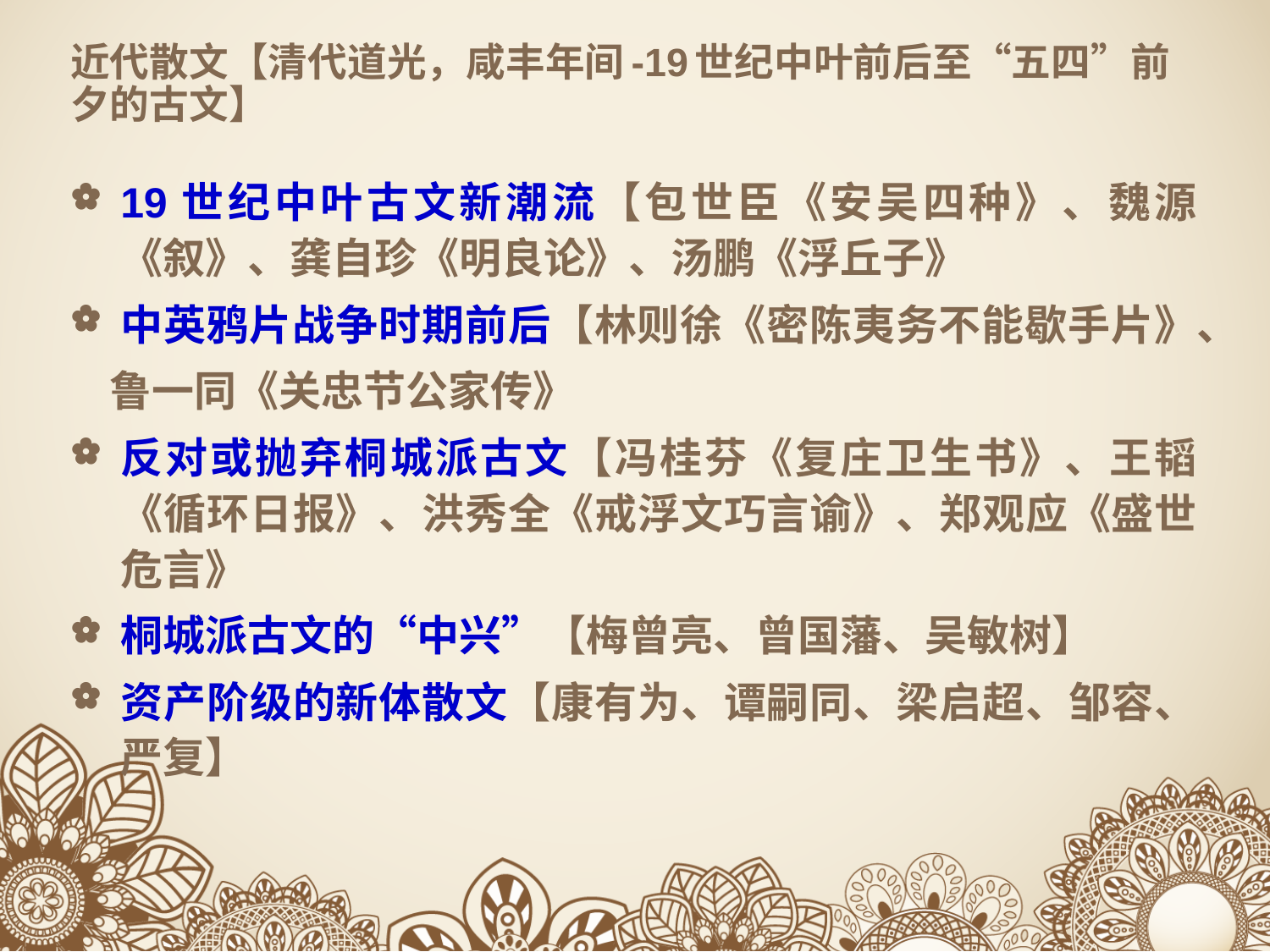

# 近代散文【清代道光，咸丰年间-19世纪中叶前后至“五四”前夕的古文】
19世纪中叶古文新潮流【包世臣《安吴四种》、魏源《叙》、龚自珍《明良论》、汤鹏《浮丘子》
中英鸦片战争时期前后【林则徐《密陈夷务不能歇手片》、
   鲁一同《关忠节公家传》
反对或抛弃桐城派古文【冯桂芬《复庄卫生书》、王韬《循环日报》、洪秀全《戒浮文巧言谕》、郑观应《盛世危言》
桐城派古文的“中兴”【梅曾亮、曾国藩、吴敏树】
资产阶级的新体散文【康有为、谭嗣同、梁启超、邹容、严复】